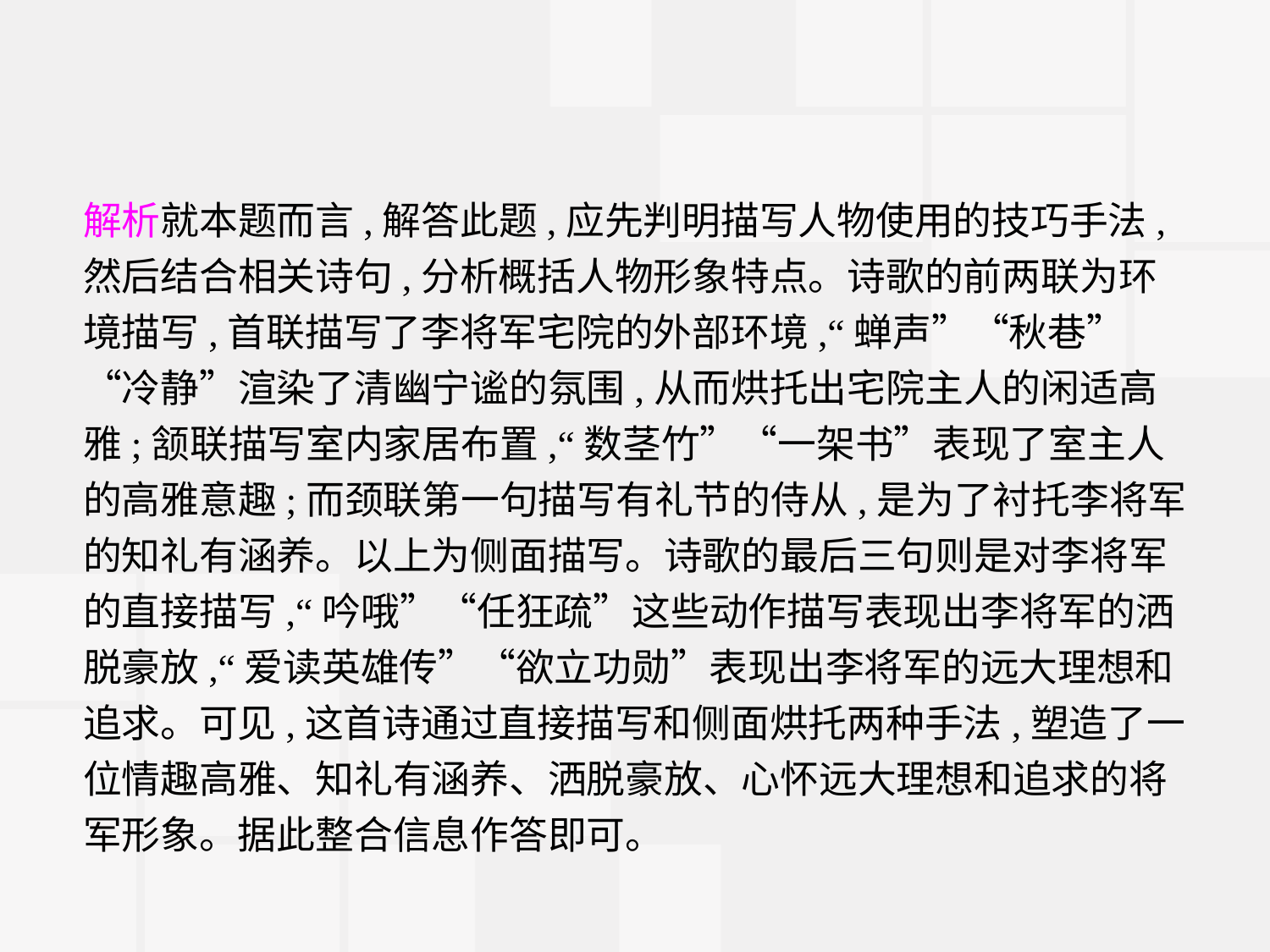

解析就本题而言,解答此题,应先判明描写人物使用的技巧手法,然后结合相关诗句,分析概括人物形象特点。诗歌的前两联为环境描写,首联描写了李将军宅院的外部环境,“蝉声”“秋巷”“冷静”渲染了清幽宁谧的氛围,从而烘托出宅院主人的闲适高雅;颔联描写室内家居布置,“数茎竹”“一架书”表现了室主人的高雅意趣;而颈联第一句描写有礼节的侍从,是为了衬托李将军的知礼有涵养。以上为侧面描写。诗歌的最后三句则是对李将军的直接描写,“吟哦”“任狂疏”这些动作描写表现出李将军的洒脱豪放,“爱读英雄传”“欲立功勋”表现出李将军的远大理想和追求。可见,这首诗通过直接描写和侧面烘托两种手法,塑造了一位情趣高雅、知礼有涵养、洒脱豪放、心怀远大理想和追求的将军形象。据此整合信息作答即可。